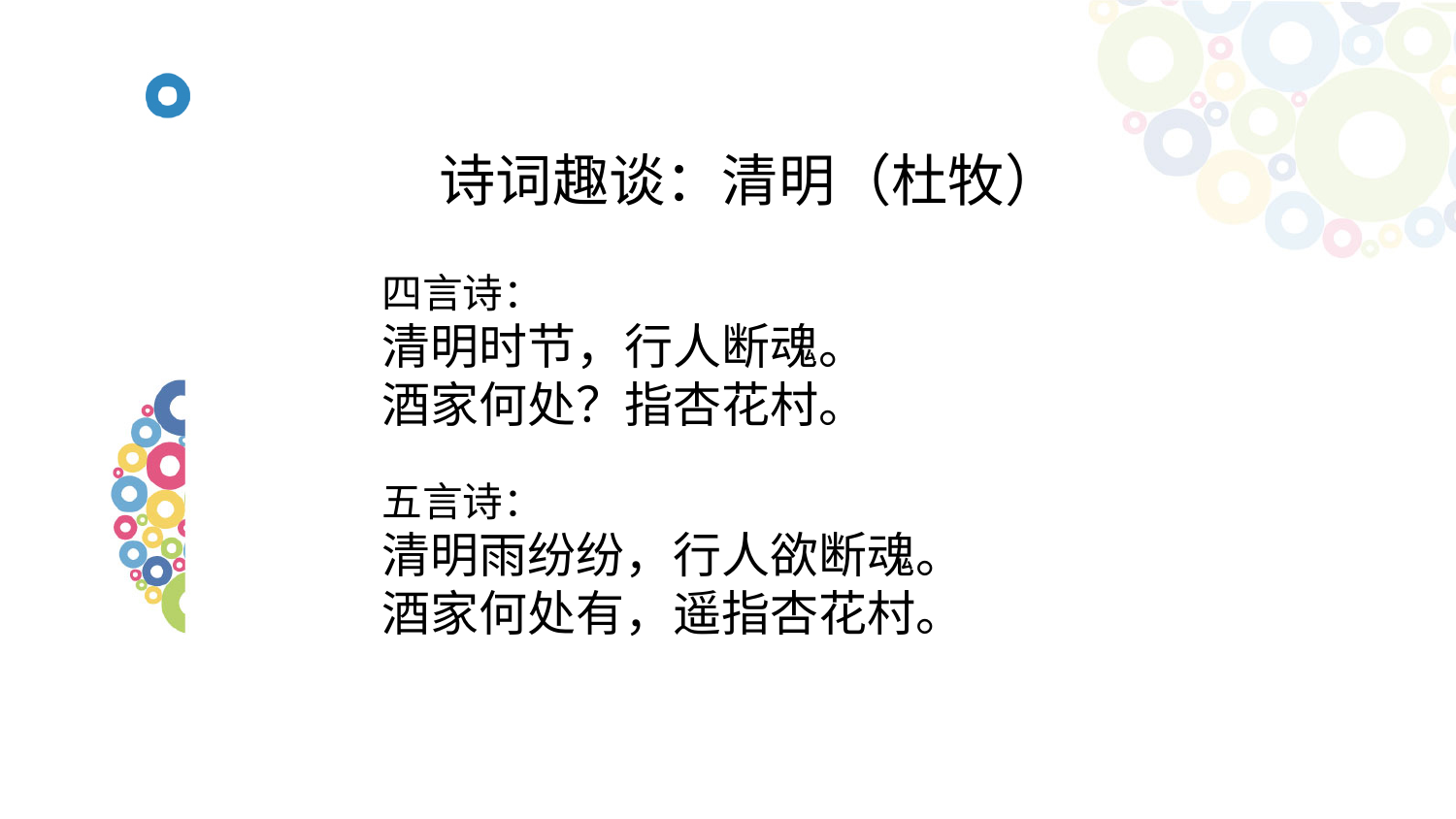

# 诗词趣谈：清明（杜牧）
四言诗：
清明时节，行人断魂。
酒家何处？指杏花村。

五言诗：
清明雨纷纷，行人欲断魂。
酒家何处有，遥指杏花村。